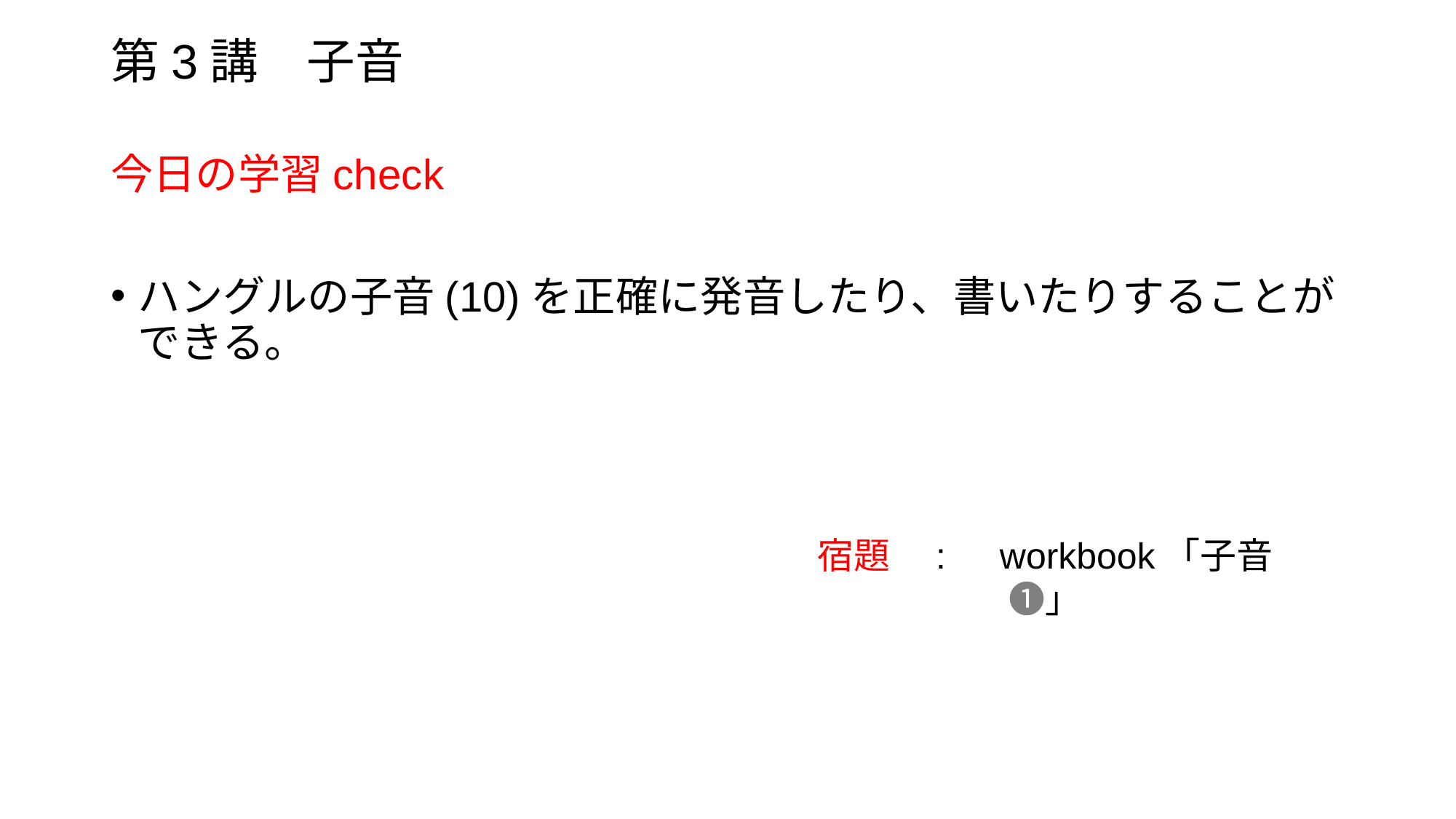

# 第3講　子音
今日の学習check

ハングルの子音(10)を正確に発音したり、書いたりすることができる。

宿題　:　workbook「子音❶」